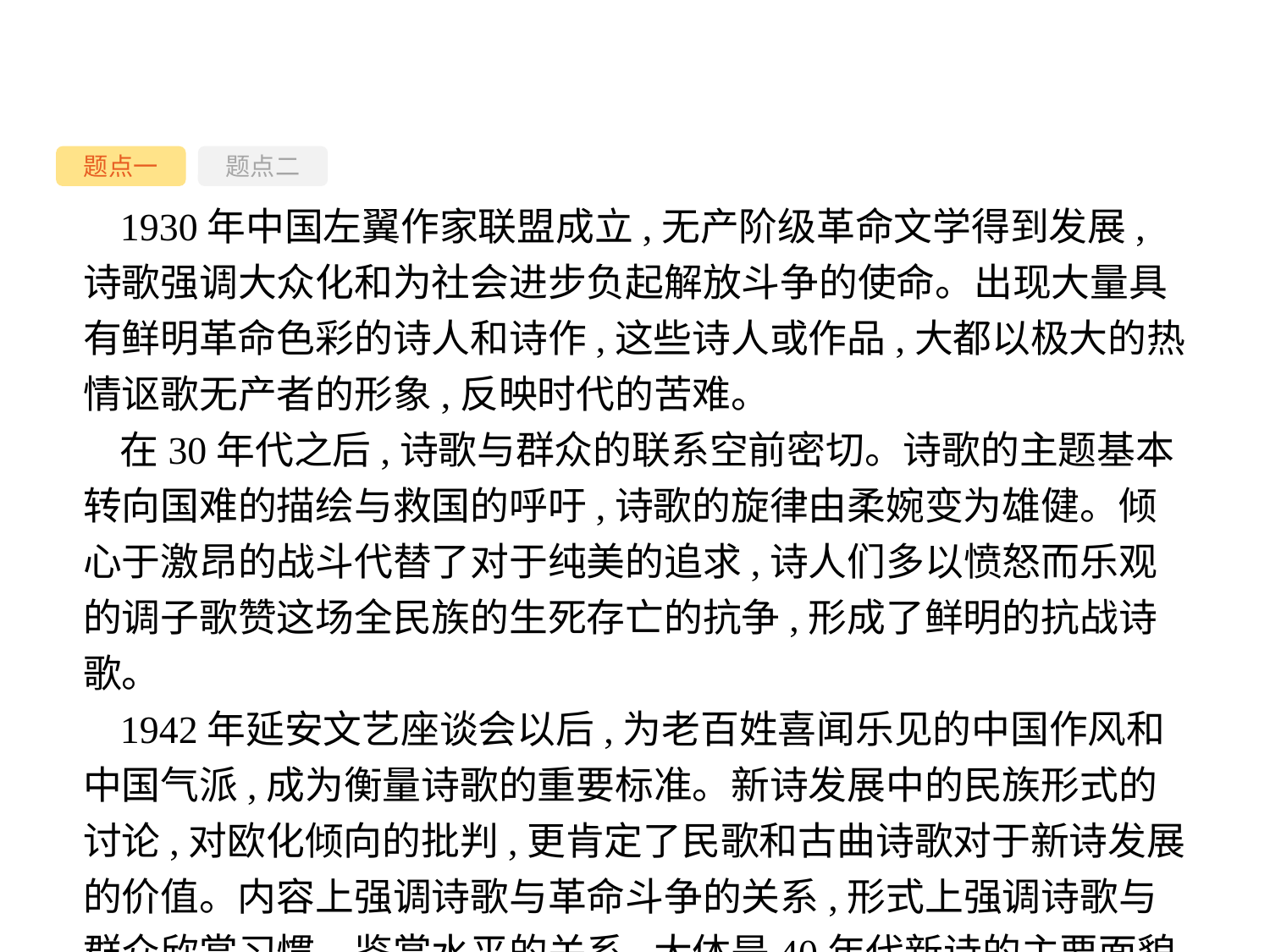

题点一
题点二
1930年中国左翼作家联盟成立,无产阶级革命文学得到发展,诗歌强调大众化和为社会进步负起解放斗争的使命。出现大量具有鲜明革命色彩的诗人和诗作,这些诗人或作品,大都以极大的热情讴歌无产者的形象,反映时代的苦难。
在30年代之后,诗歌与群众的联系空前密切。诗歌的主题基本转向国难的描绘与救国的呼吁,诗歌的旋律由柔婉变为雄健。倾心于激昂的战斗代替了对于纯美的追求,诗人们多以愤怒而乐观的调子歌赞这场全民族的生死存亡的抗争,形成了鲜明的抗战诗歌。
1942年延安文艺座谈会以后,为老百姓喜闻乐见的中国作风和中国气派,成为衡量诗歌的重要标准。新诗发展中的民族形式的讨论,对欧化倾向的批判,更肯定了民歌和古曲诗歌对于新诗发展的价值。内容上强调诗歌与革命斗争的关系,形式上强调诗歌与群众欣赏习惯﹑鉴赏水平的关系,大体是40年代新诗的主要面貌。
-19-